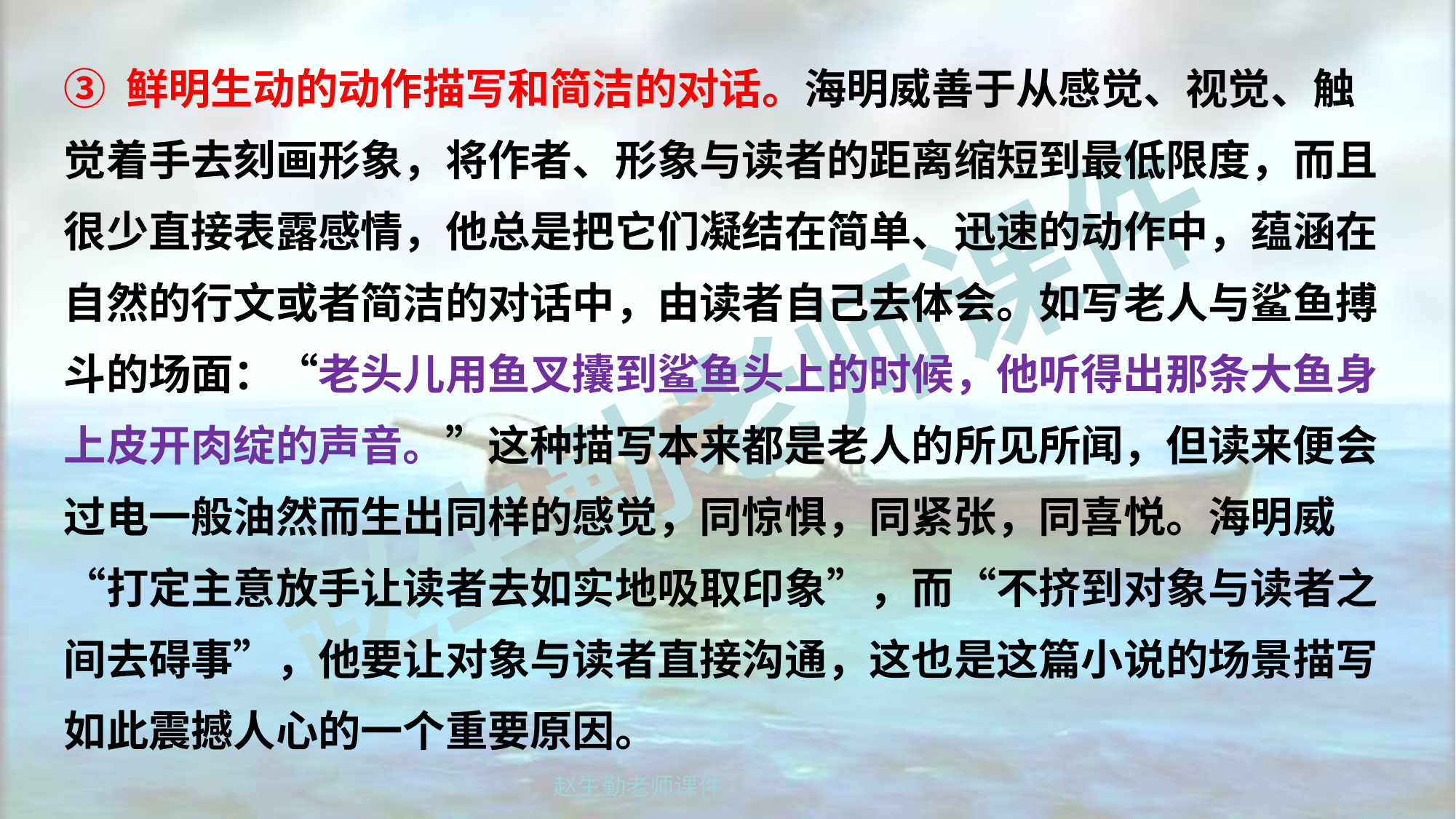

③ 鲜明生动的动作描写和简洁的对话。海明威善于从感觉、视觉、触觉着手去刻画形象，将作者、形象与读者的距离缩短到最低限度，而且很少直接表露感情，他总是把它们凝结在简单、迅速的动作中，蕴涵在自然的行文或者简洁的对话中，由读者自己去体会。如写老人与鲨鱼搏斗的场面：“老头儿用鱼叉攮到鲨鱼头上的时候，他听得出那条大鱼身上皮开肉绽的声音。”这种描写本来都是老人的所见所闻，但读来便会过电一般油然而生出同样的感觉，同惊惧，同紧张，同喜悦。海明威“打定主意放手让读者去如实地吸取印象”，而“不挤到对象与读者之间去碍事”，他要让对象与读者直接沟通，这也是这篇小说的场景描写如此震撼人心的一个重要原因。
赵生勤老师课件